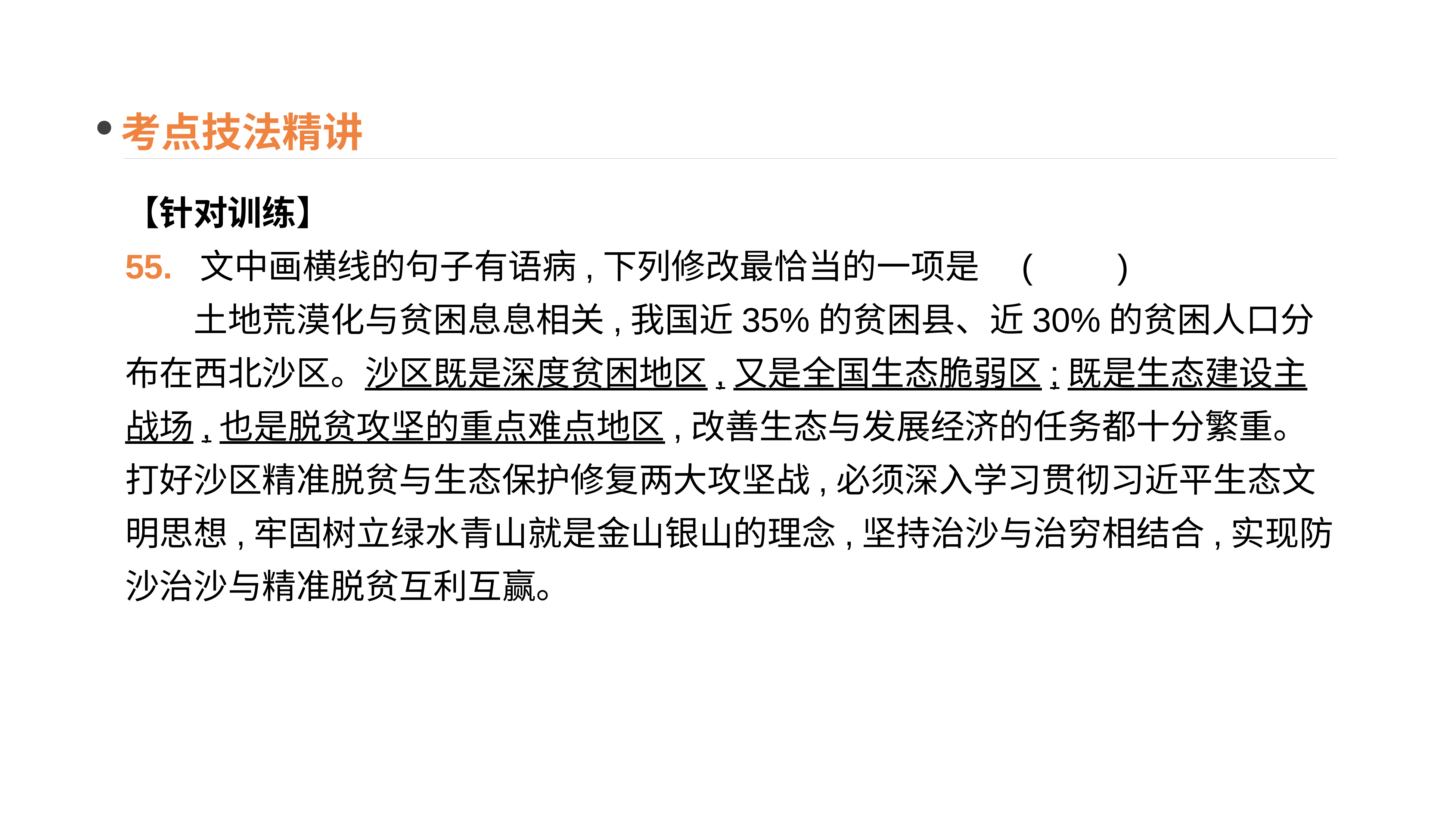

考点技法精讲

【针对训练】
55.  文中画横线的句子有语病,下列修改最恰当的一项是	(　　)
　　土地荒漠化与贫困息息相关,我国近35%的贫困县、近30%的贫困人口分布在西北沙区。沙区既是深度贫困地区,又是全国生态脆弱区;既是生态建设主战场,也是脱贫攻坚的重点难点地区,改善生态与发展经济的任务都十分繁重。打好沙区精准脱贫与生态保护修复两大攻坚战,必须深入学习贯彻习近平生态文明思想,牢固树立绿水青山就是金山银山的理念,坚持治沙与治穷相结合,实现防沙治沙与精准脱贫互利互赢。